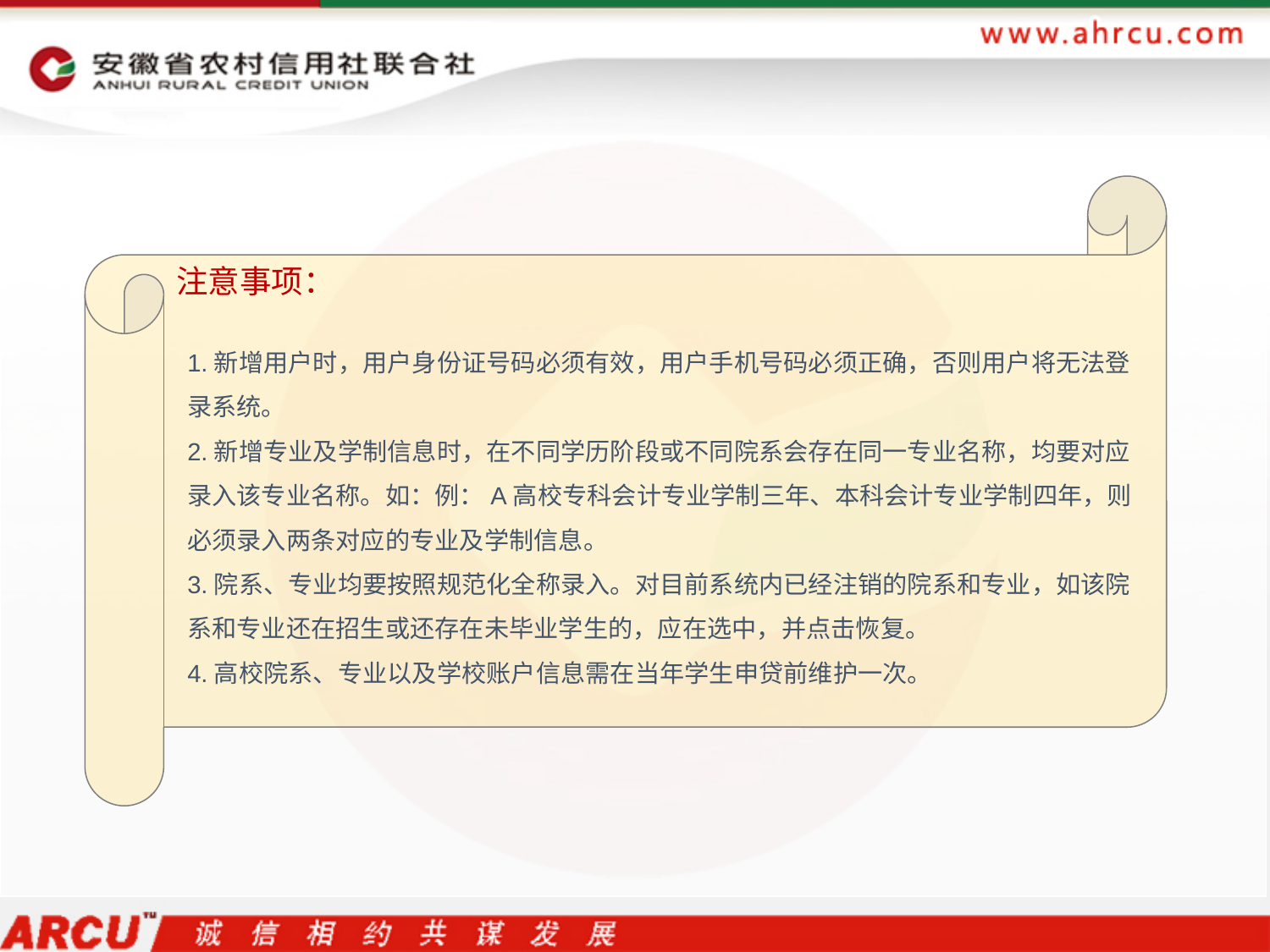

注意事项：
1.新增用户时，用户身份证号码必须有效，用户手机号码必须正确，否则用户将无法登录系统。
2.新增专业及学制信息时，在不同学历阶段或不同院系会存在同一专业名称，均要对应录入该专业名称。如：例：A高校专科会计专业学制三年、本科会计专业学制四年，则必须录入两条对应的专业及学制信息。
3.院系、专业均要按照规范化全称录入。对目前系统内已经注销的院系和专业，如该院系和专业还在招生或还存在未毕业学生的，应在选中，并点击恢复。
4.高校院系、专业以及学校账户信息需在当年学生申贷前维护一次。